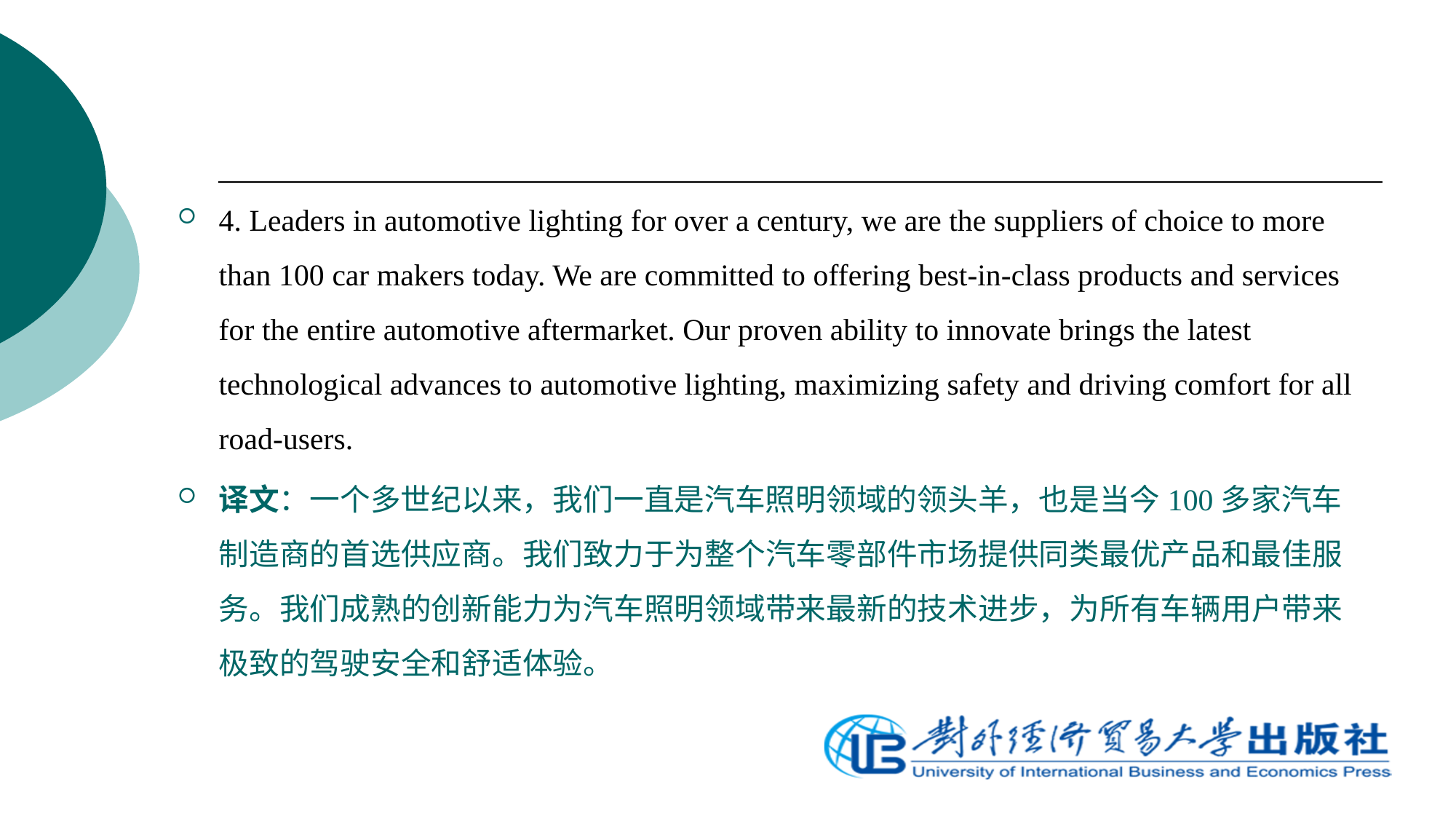

4. Leaders in automotive lighting for over a century, we are the suppliers of choice to more than 100 car makers today. We are committed to offering best-in-class products and services for the entire automotive aftermarket. Our proven ability to innovate brings the latest technological advances to automotive lighting, maximizing safety and driving comfort for all road-users.
译文：一个多世纪以来，我们一直是汽车照明领域的领头羊，也是当今100多家汽车制造商的首选供应商。我们致力于为整个汽车零部件市场提供同类最优产品和最佳服务。我们成熟的创新能力为汽车照明领域带来最新的技术进步，为所有车辆用户带来极致的驾驶安全和舒适体验。